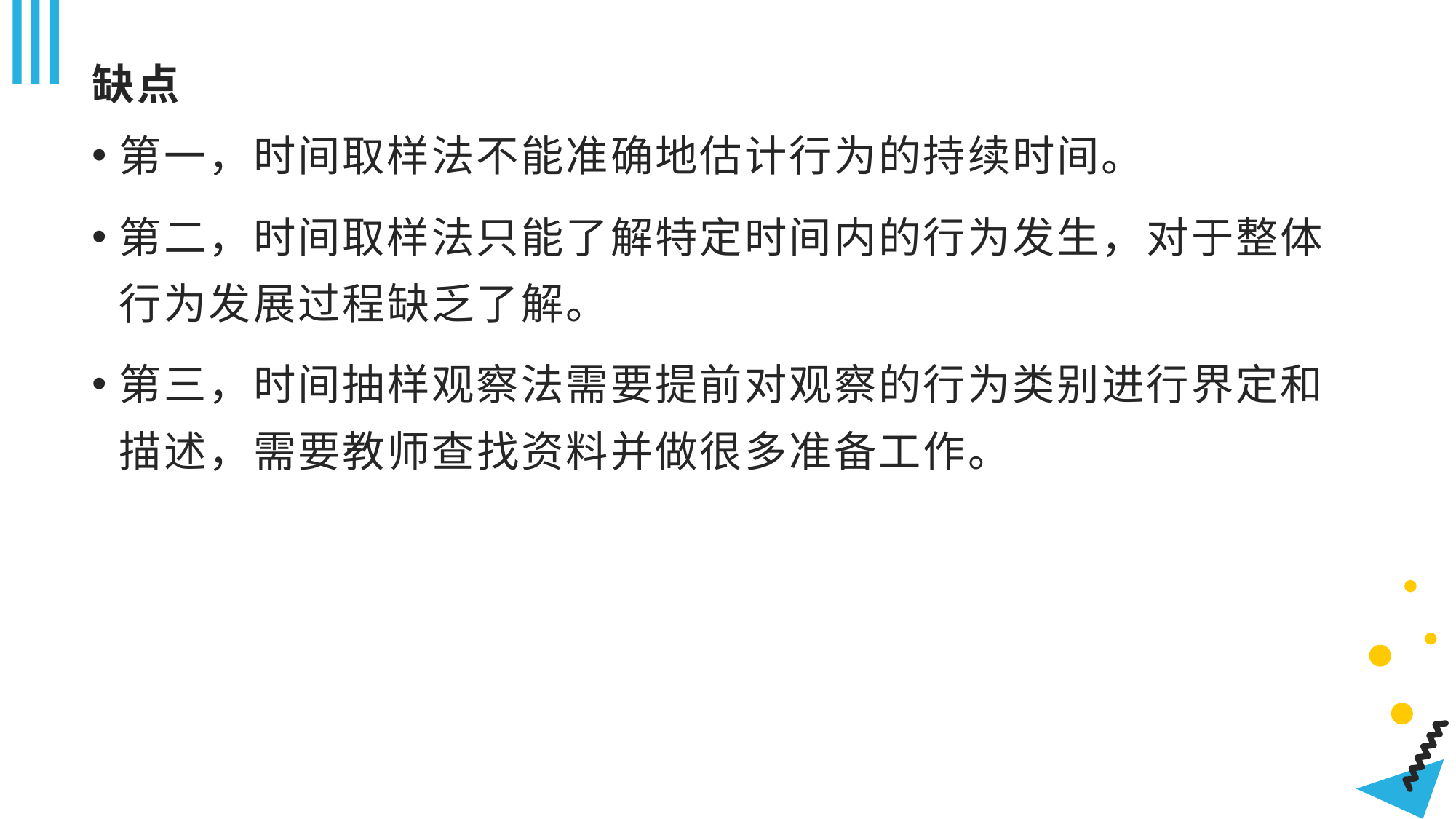

# 缺点
第一，时间取样法不能准确地估计行为的持续时间。
第二，时间取样法只能了解特定时间内的行为发生，对于整体行为发展过程缺乏了解。
第三，时间抽样观察法需要提前对观察的行为类别进行界定和描述，需要教师查找资料并做很多准备工作。